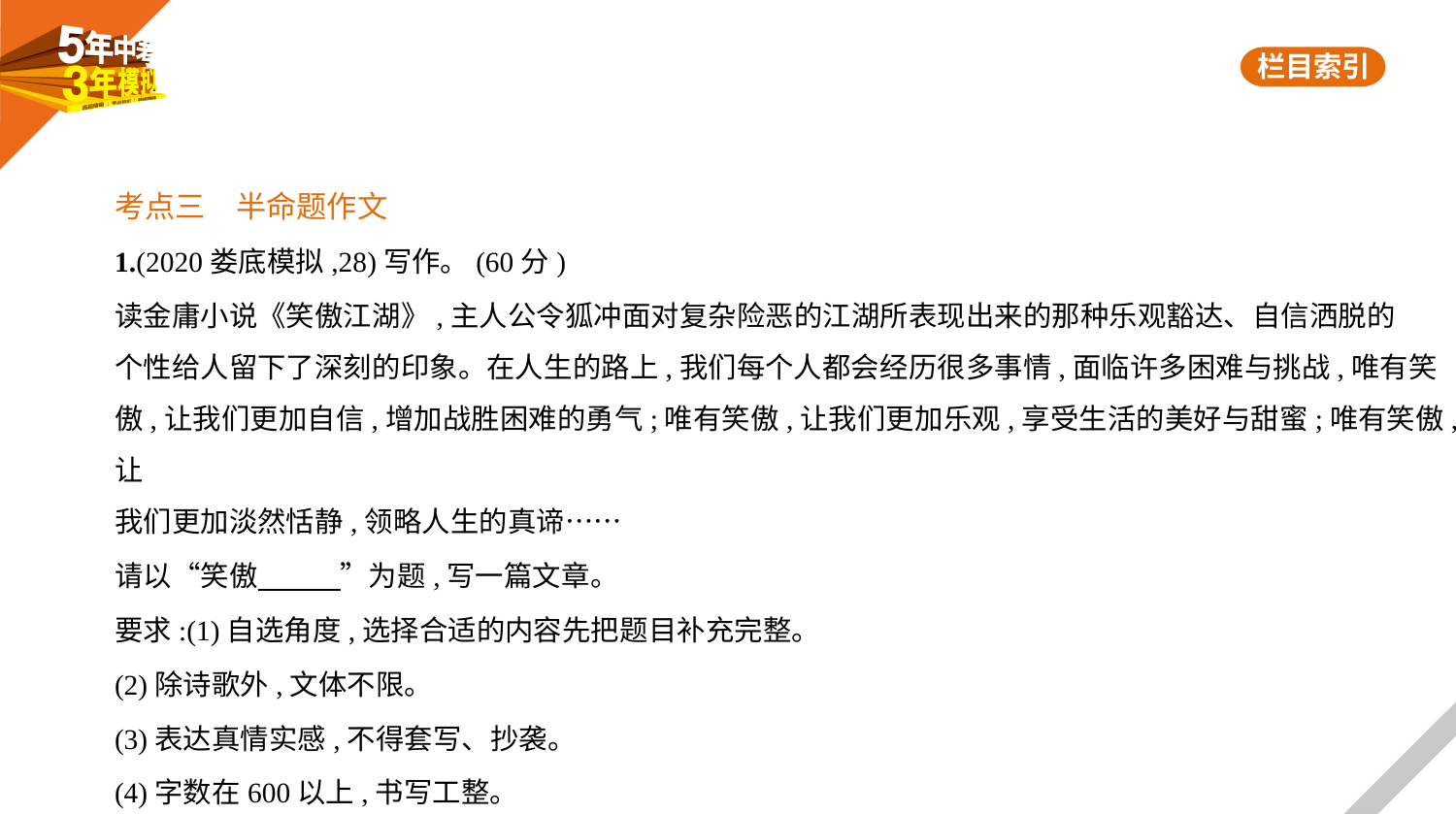

考点三　半命题作文
1.(2020娄底模拟,28)写作。(60分)
读金庸小说《笑傲江湖》,主人公令狐冲面对复杂险恶的江湖所表现出来的那种乐观豁达、自信洒脱的
个性给人留下了深刻的印象。在人生的路上,我们每个人都会经历很多事情,面临许多困难与挑战,唯有笑
傲,让我们更加自信,增加战胜困难的勇气;唯有笑傲,让我们更加乐观,享受生活的美好与甜蜜;唯有笑傲,让
我们更加淡然恬静,领略人生的真谛……
请以“笑傲　　    ”为题,写一篇文章。
要求:(1)自选角度,选择合适的内容先把题目补充完整。
(2)除诗歌外,文体不限。
(3)表达真情实感,不得套写、抄袭。
(4)字数在600以上,书写工整。